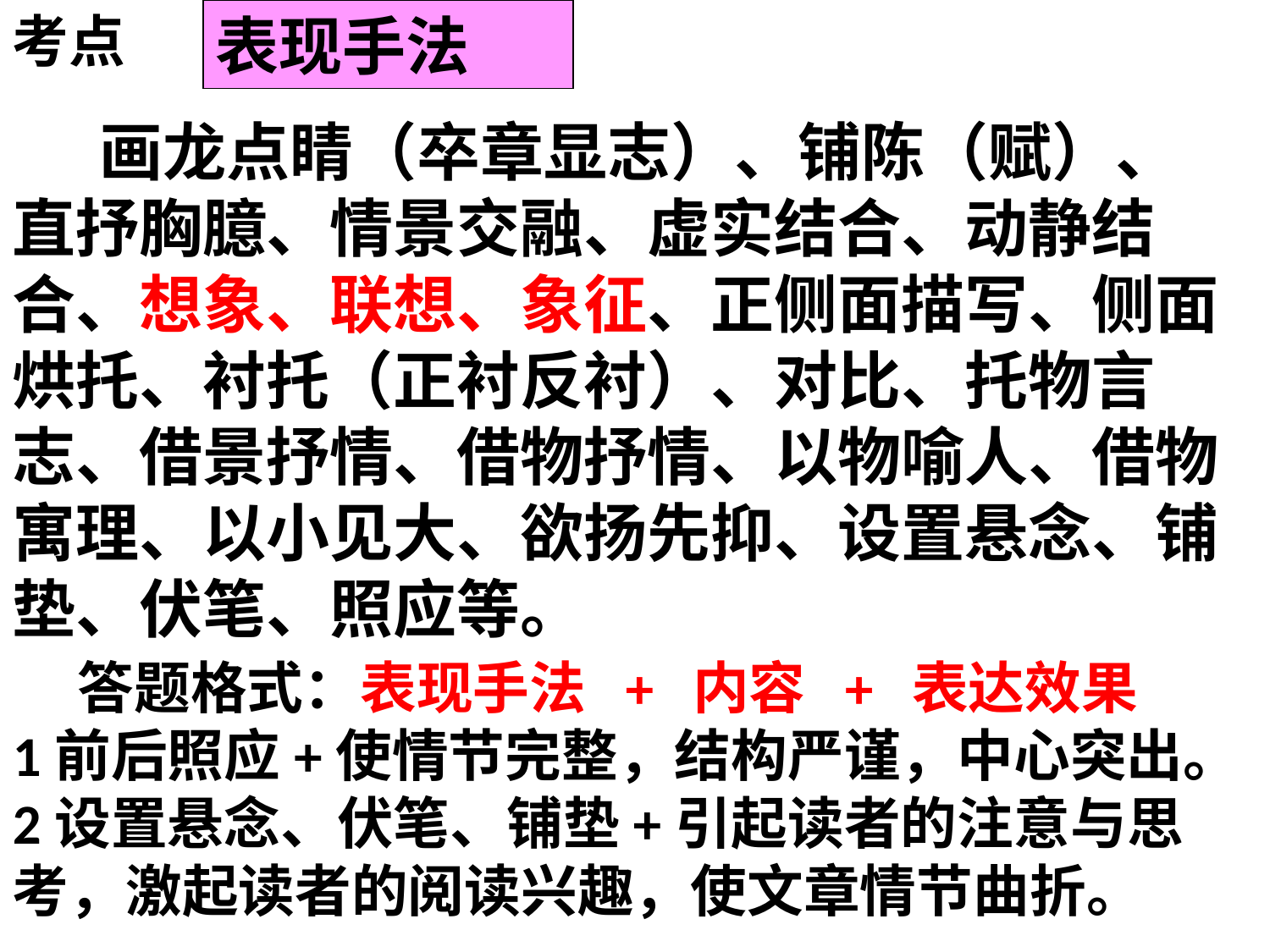

考点
表现手法
     画龙点睛（卒章显志）、铺陈（赋）、直抒胸臆、情景交融、虚实结合、动静结合、想象、联想、象征、正侧面描写、侧面烘托、衬托（正衬反衬）、对比、托物言志、借景抒情、借物抒情、以物喻人、借物寓理、以小见大、欲扬先抑、设置悬念、铺垫、伏笔、照应等。
    答题格式：表现手法  +  内容  +  表达效果
1前后照应+使情节完整，结构严谨，中心突出。
2设置悬念、伏笔、铺垫+引起读者的注意与思考，激起读者的阅读兴趣，使文章情节曲折。